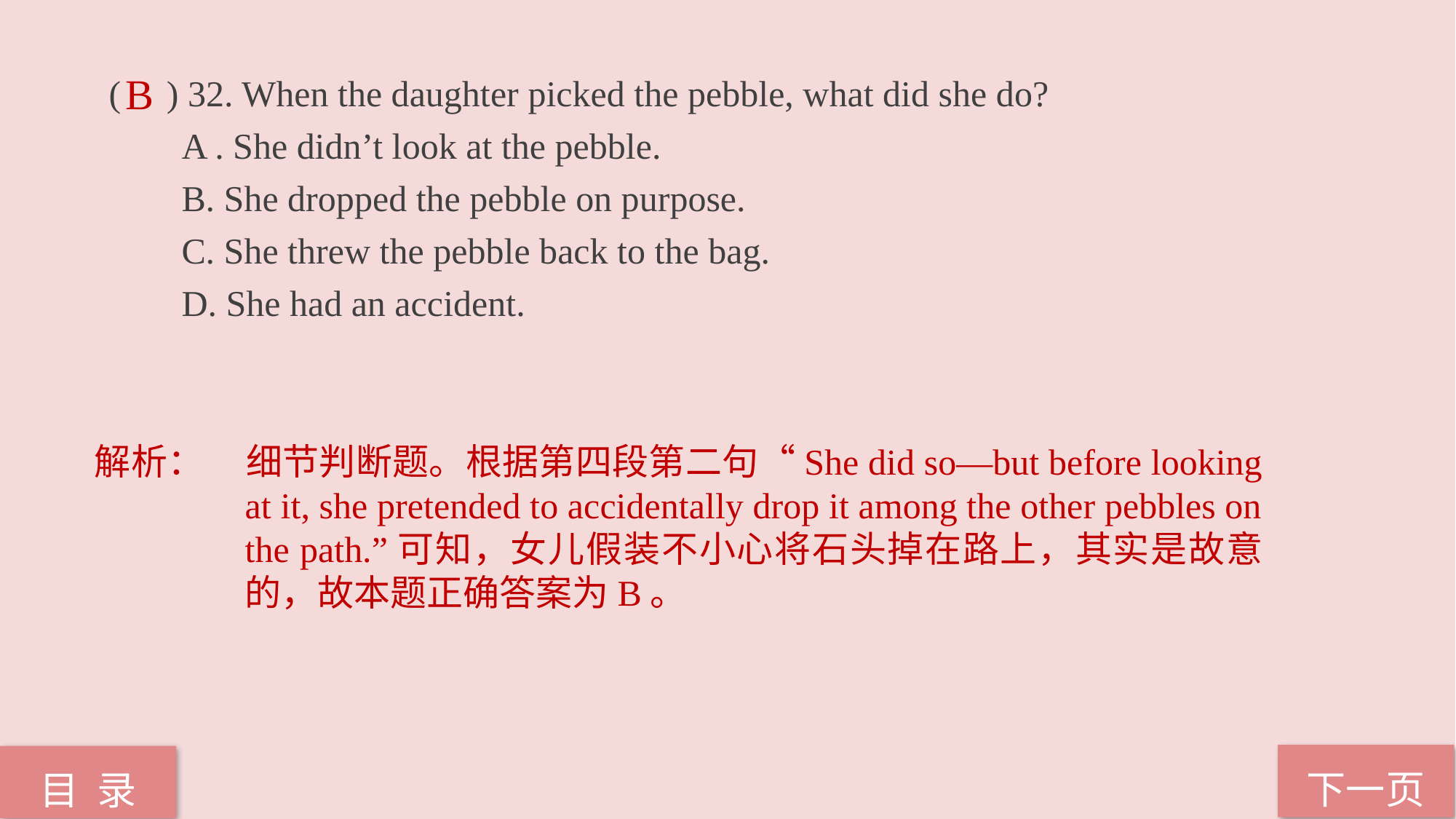

(     ) 32. When the daughter picked the pebble, what did she do?
        A . She didn’t look at the pebble.
        B. She dropped the pebble on purpose.
        C. She threw the pebble back to the bag.
        D. She had an accident.
B
解析：	细节判断题。根据第四段第二句“She did so—but before looking at it, she pretended to accidentally drop it among the other pebbles on the path.”可知，女儿假装不小心将石头掉在路上，其实是故意的，故本题正确答案为B。